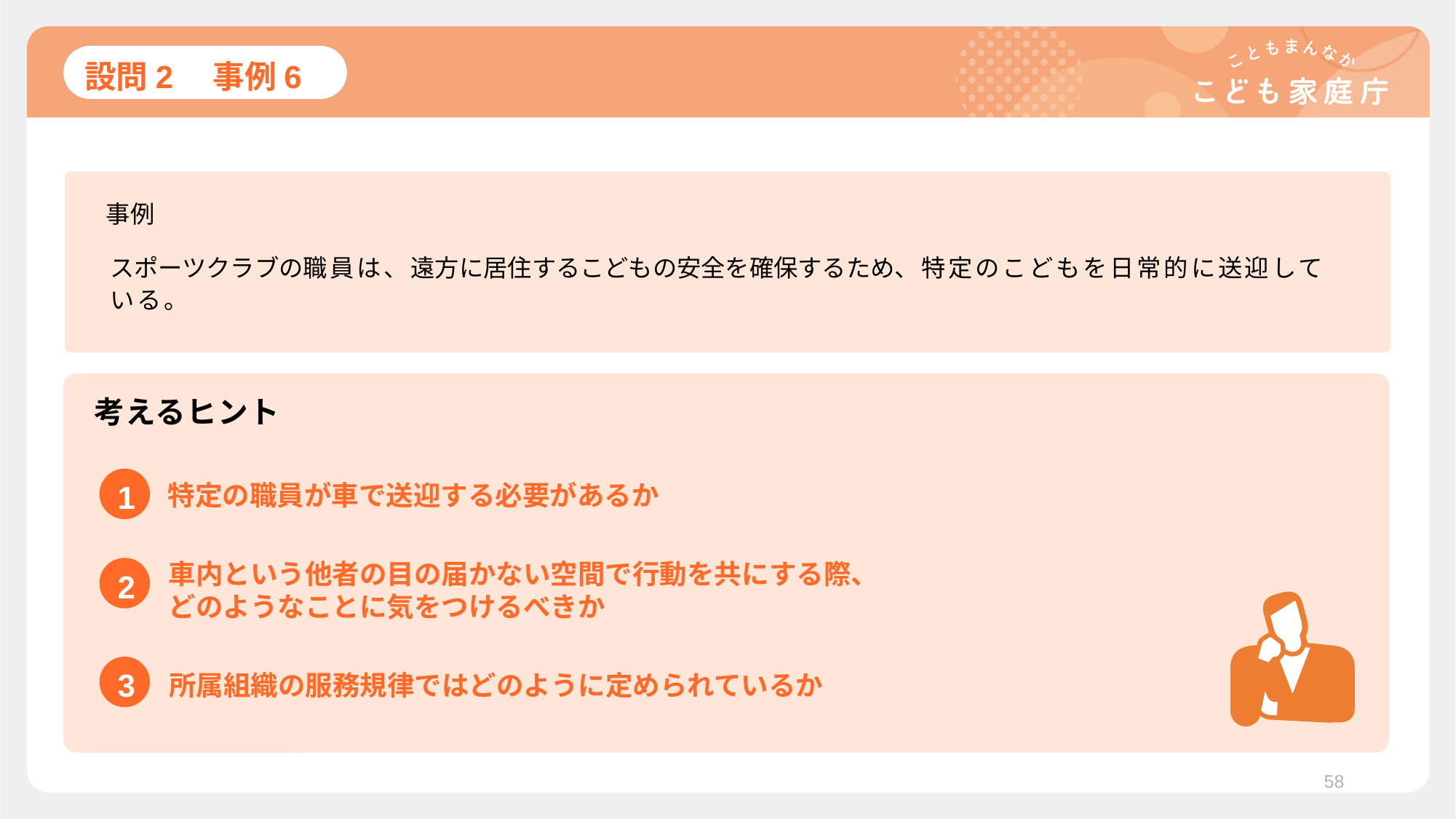

# 設問2　事例6

事例
スポーツクラブの職員は、遠方に居住するこどもの安全を確保するため、特定のこどもを日常的に送迎している。

考えるヒント
1
特定の職員が車で送迎する必要があるか
車内という他者の目の届かない空間で行動を共にする際、
どのようなことに気をつけるべきか
2

3
所属組織の服務規律ではどのように定められているか
58